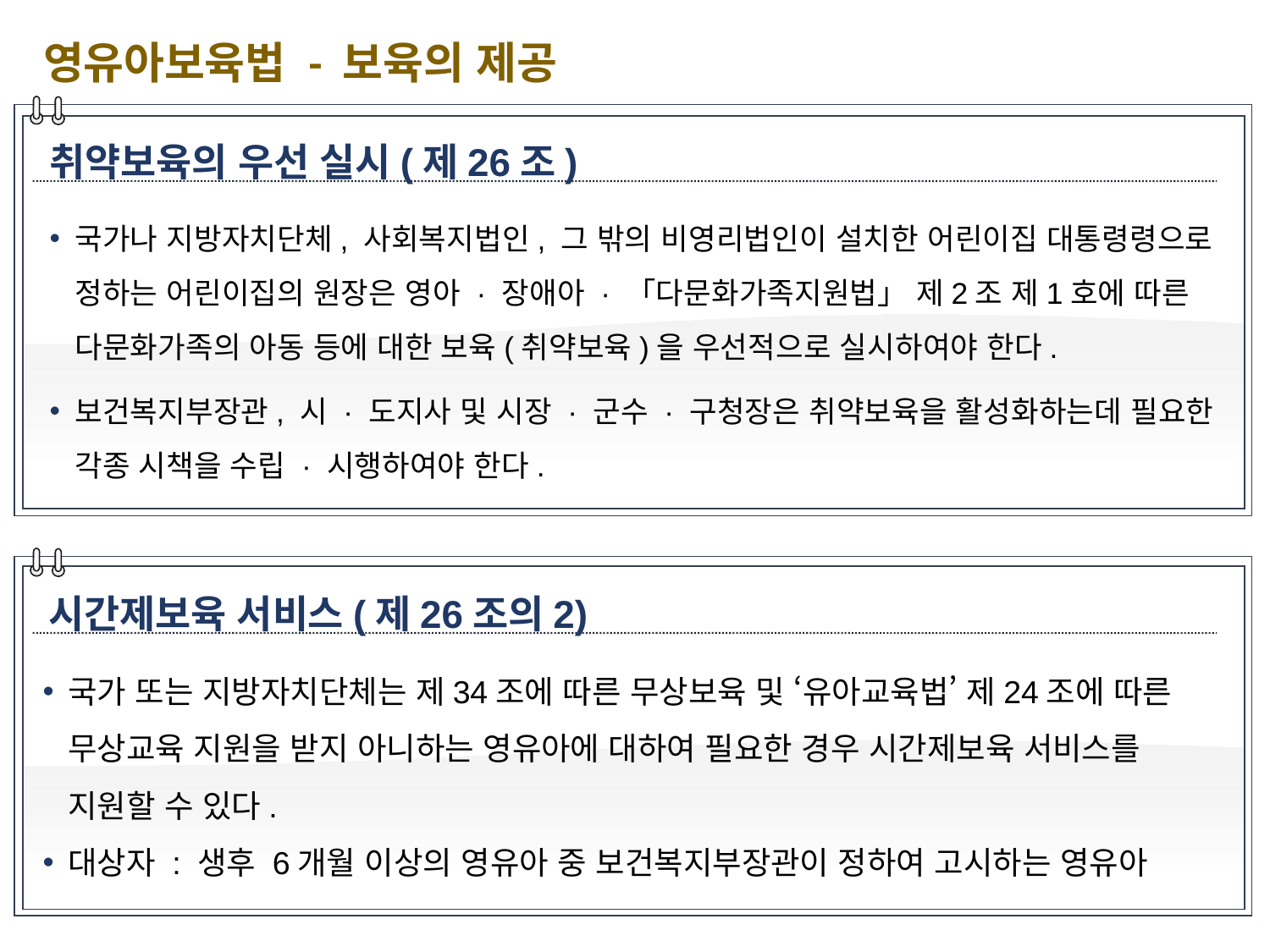

영유아보육법 - 보육의 제공

취약보육의 우선 실시(제26조)

국가나 지방자치단체, 사회복지법인, 그 밖의 비영리법인이 설치한 어린이집 대통령령으로 정하는 어린이집의 원장은 영아 · 장애아 · 「다문화가족지원법」 제2조 제1호에 따른 다문화가족의 아동 등에 대한 보육(취약보육)을 우선적으로 실시하여야 한다.
보건복지부장관, 시 · 도지사 및 시장 · 군수 · 구청장은 취약보육을 활성화하는데 필요한 각종 시책을 수립 · 시행하여야 한다.

시간제보육 서비스(제26조의2)

국가 또는 지방자치단체는 제34조에 따른 무상보육 및 ‘유아교육법’ 제24조에 따른 무상교육 지원을 받지 아니하는 영유아에 대하여 필요한 경우 시간제보육 서비스를 지원할 수 있다.
대상자 : 생후 6개월 이상의 영유아 중 보건복지부장관이 정하여 고시하는 영유아